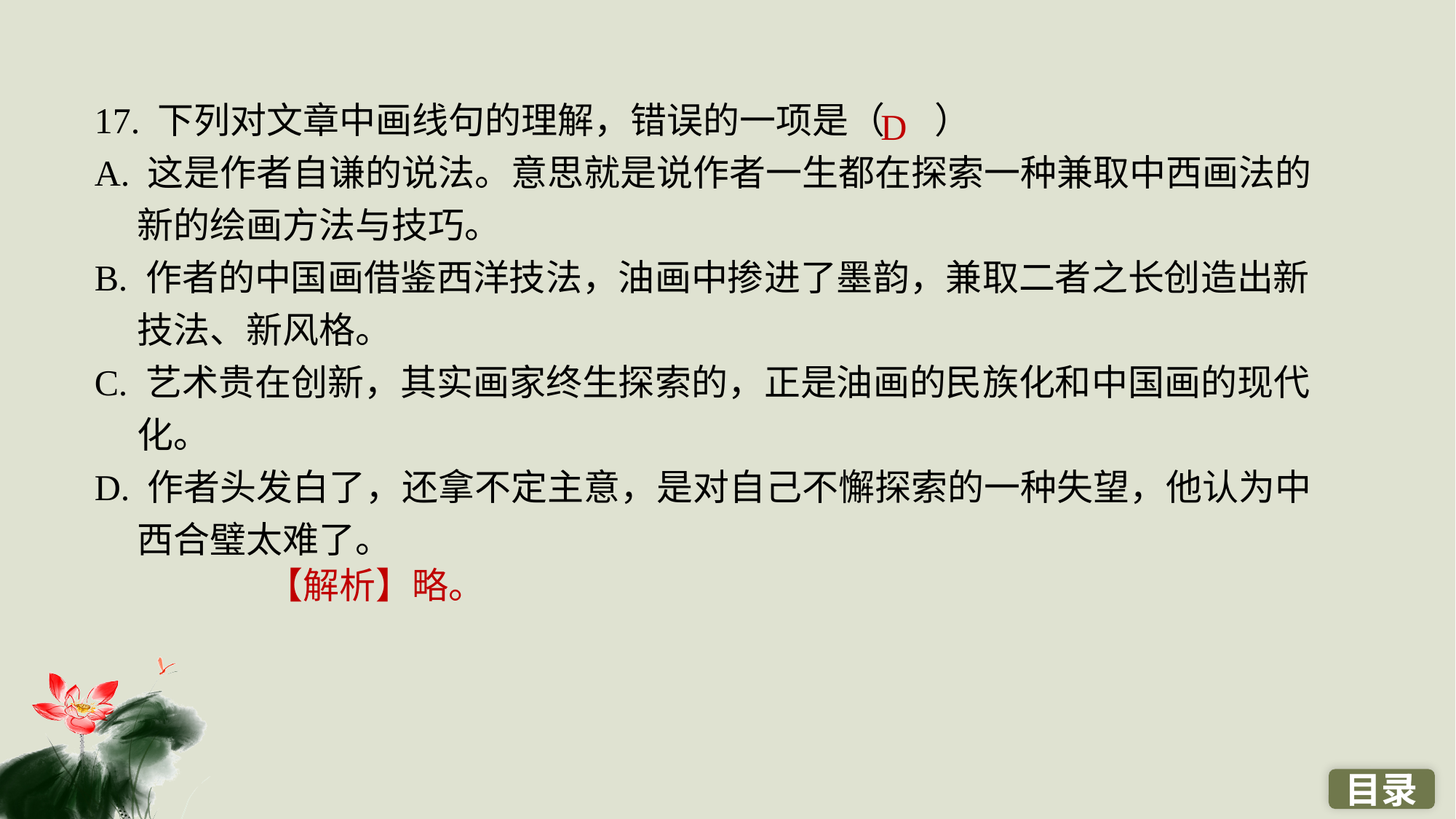

17. 下列对文章中画线句的理解，错误的一项是（      ）
A. 这是作者自谦的说法。意思就是说作者一生都在探索一种兼取中西画法的新的绘画方法与技巧。
B. 作者的中国画借鉴西洋技法，油画中掺进了墨韵，兼取二者之长创造出新技法、新风格。
C. 艺术贵在创新，其实画家终生探索的，正是油画的民族化和中国画的现代化。
D. 作者头发白了，还拿不定主意，是对自己不懈探索的一种失望，他认为中西合璧太难了。
D
【解析】略。